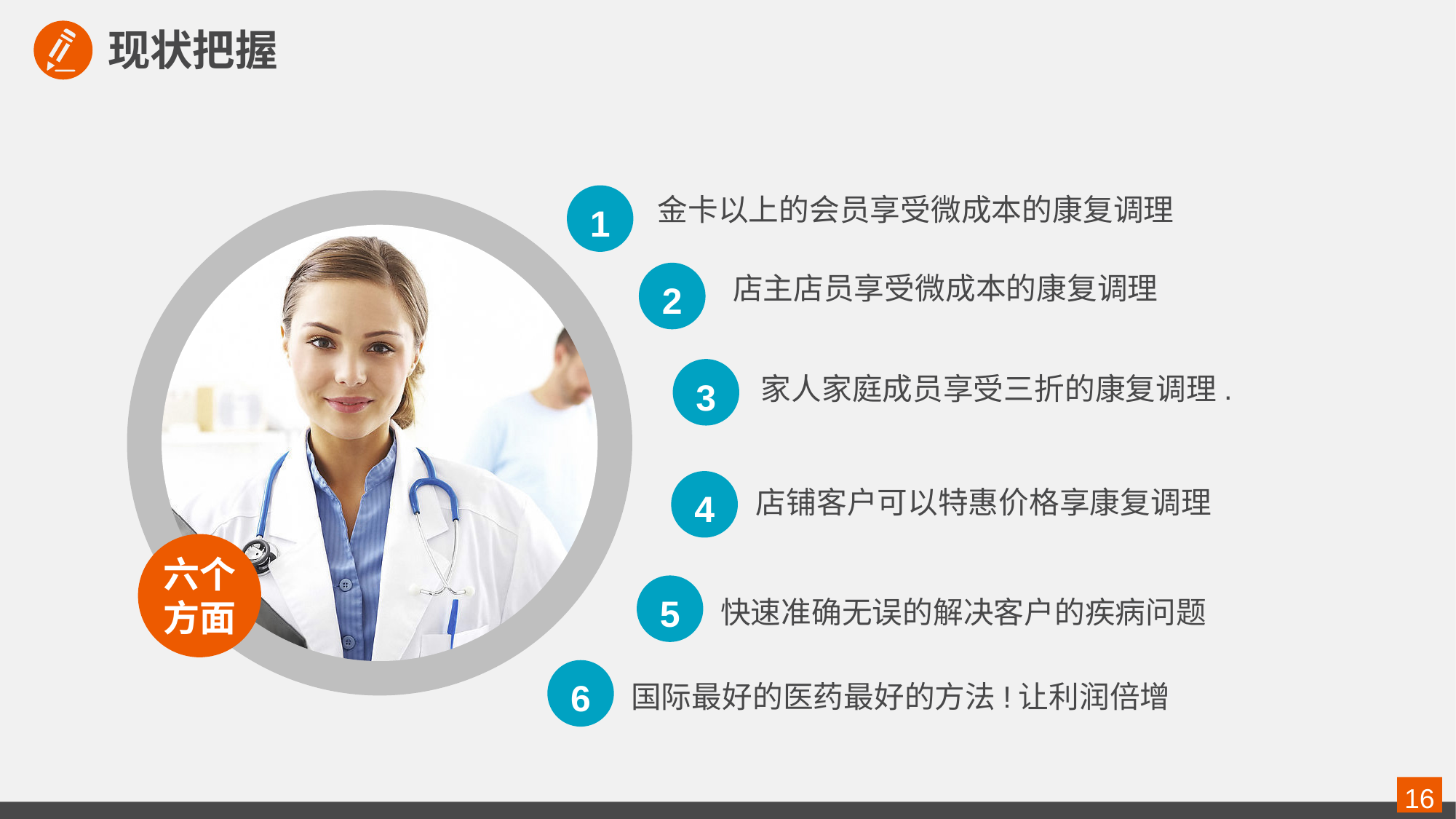

现状把握

1
金卡以上的会员享受微成本的康复调理

2
店主店员享受微成本的康复调理
3
家人家庭成员享受三折的康复调理.
4
店铺客户可以特惠价格享康复调理

六个方面
5
快速准确无误的解决客户的疾病问题
6
国际最好的医药最好的方法!让利润倍增